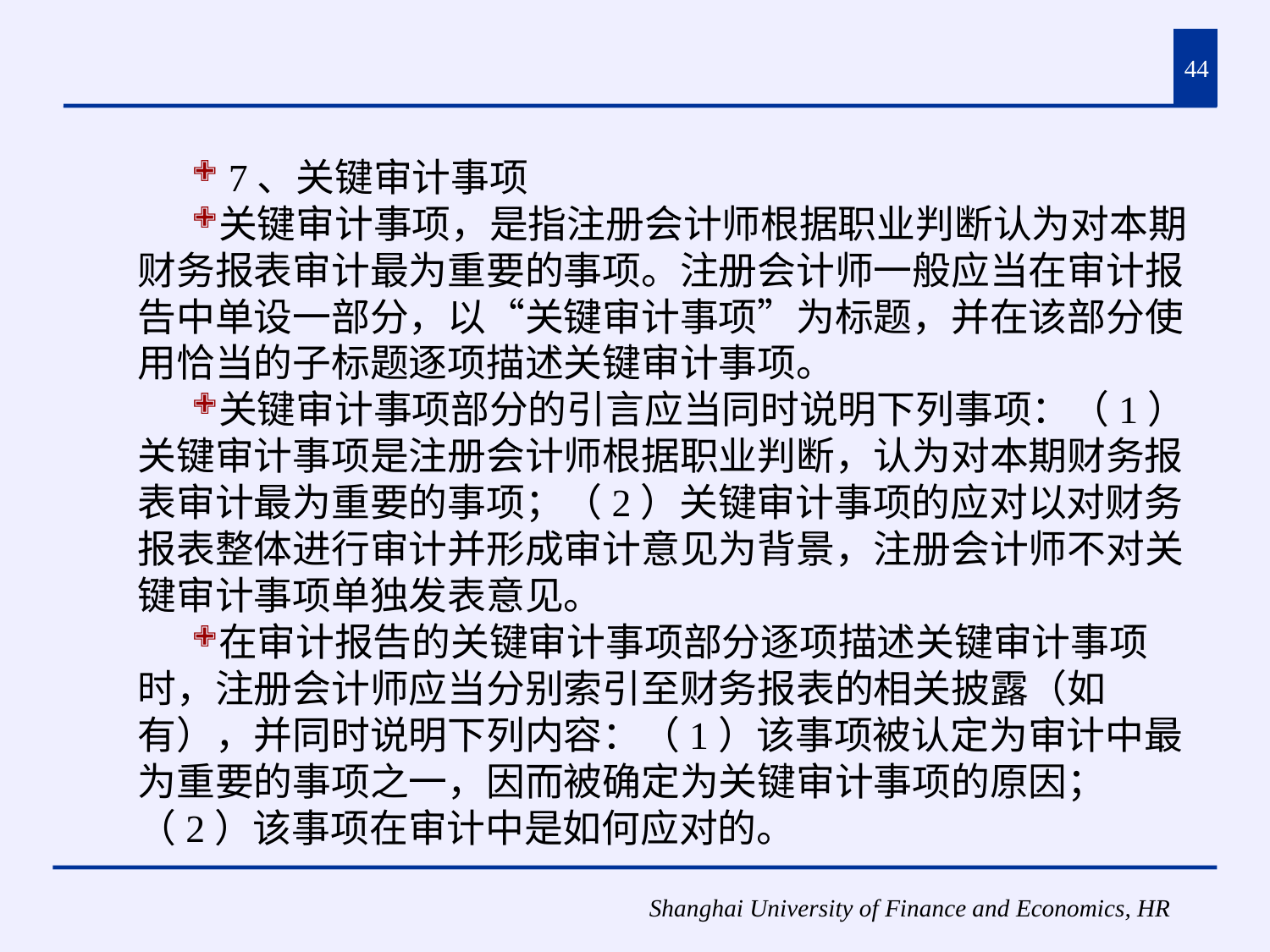

#
44
 7、关键审计事项
关键审计事项，是指注册会计师根据职业判断认为对本期财务报表审计最为重要的事项。注册会计师一般应当在审计报告中单设一部分，以“关键审计事项”为标题，并在该部分使用恰当的子标题逐项描述关键审计事项。
关键审计事项部分的引言应当同时说明下列事项：（1）关键审计事项是注册会计师根据职业判断，认为对本期财务报表审计最为重要的事项；（2）关键审计事项的应对以对财务报表整体进行审计并形成审计意见为背景，注册会计师不对关键审计事项单独发表意见。
在审计报告的关键审计事项部分逐项描述关键审计事项时，注册会计师应当分别索引至财务报表的相关披露（如有），并同时说明下列内容：（1）该事项被认定为审计中最为重要的事项之一，因而被确定为关键审计事项的原因；（2）该事项在审计中是如何应对的。